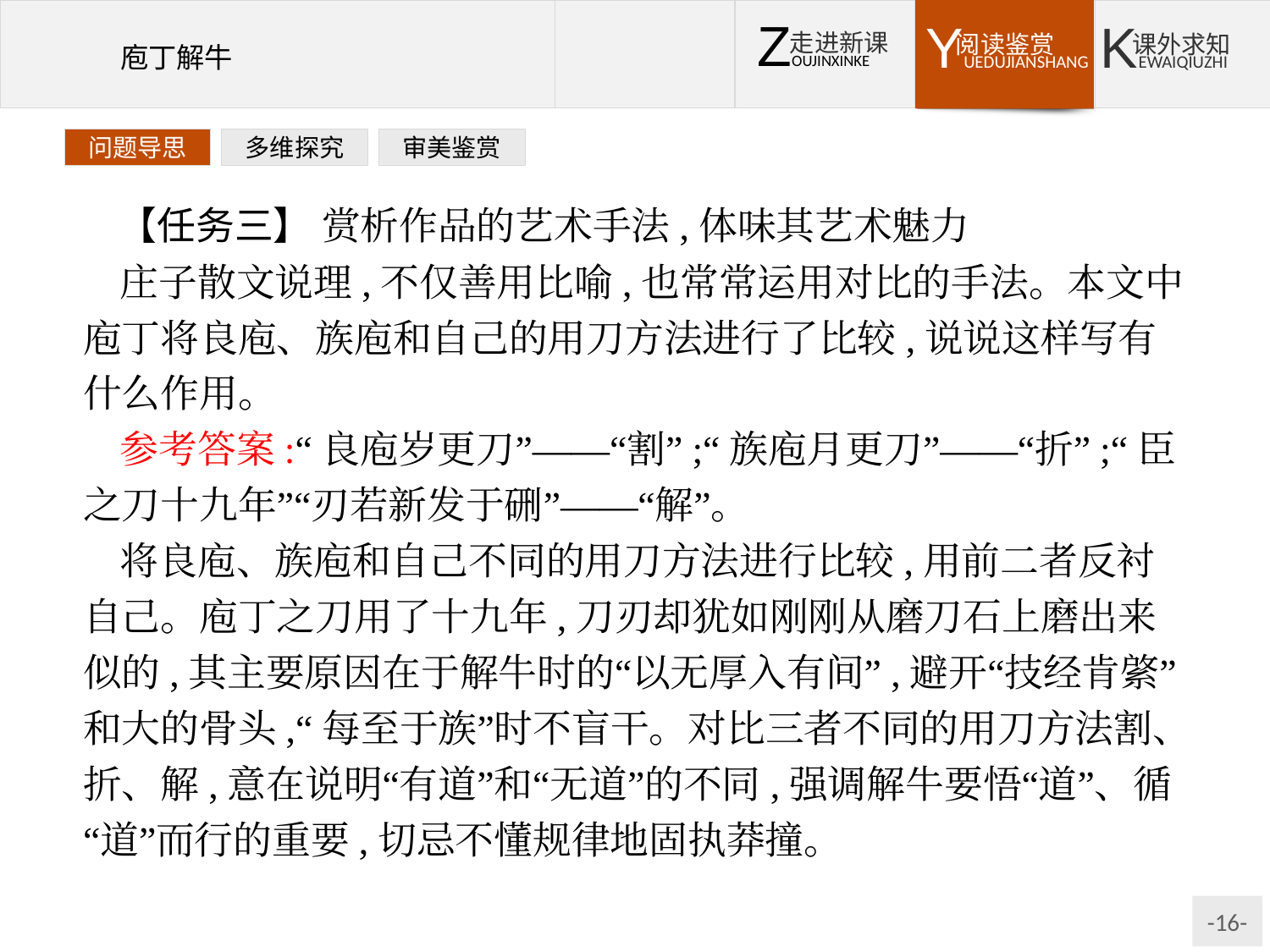

问题导思
多维探究
审美鉴赏
【任务三】 赏析作品的艺术手法,体味其艺术魅力
庄子散文说理,不仅善用比喻,也常常运用对比的手法。本文中庖丁将良庖、族庖和自己的用刀方法进行了比较,说说这样写有什么作用。
参考答案:“良庖岁更刀”——“割”;“族庖月更刀”——“折”;“臣之刀十九年”“刃若新发于硎”——“解”。
将良庖、族庖和自己不同的用刀方法进行比较,用前二者反衬自己。庖丁之刀用了十九年,刀刃却犹如刚刚从磨刀石上磨出来似的,其主要原因在于解牛时的“以无厚入有间”,避开“技经肯綮”和大的骨头,“每至于族”时不盲干。对比三者不同的用刀方法割、折、解,意在说明“有道”和“无道”的不同,强调解牛要悟“道”、循“道”而行的重要,切忌不懂规律地固执莽撞。